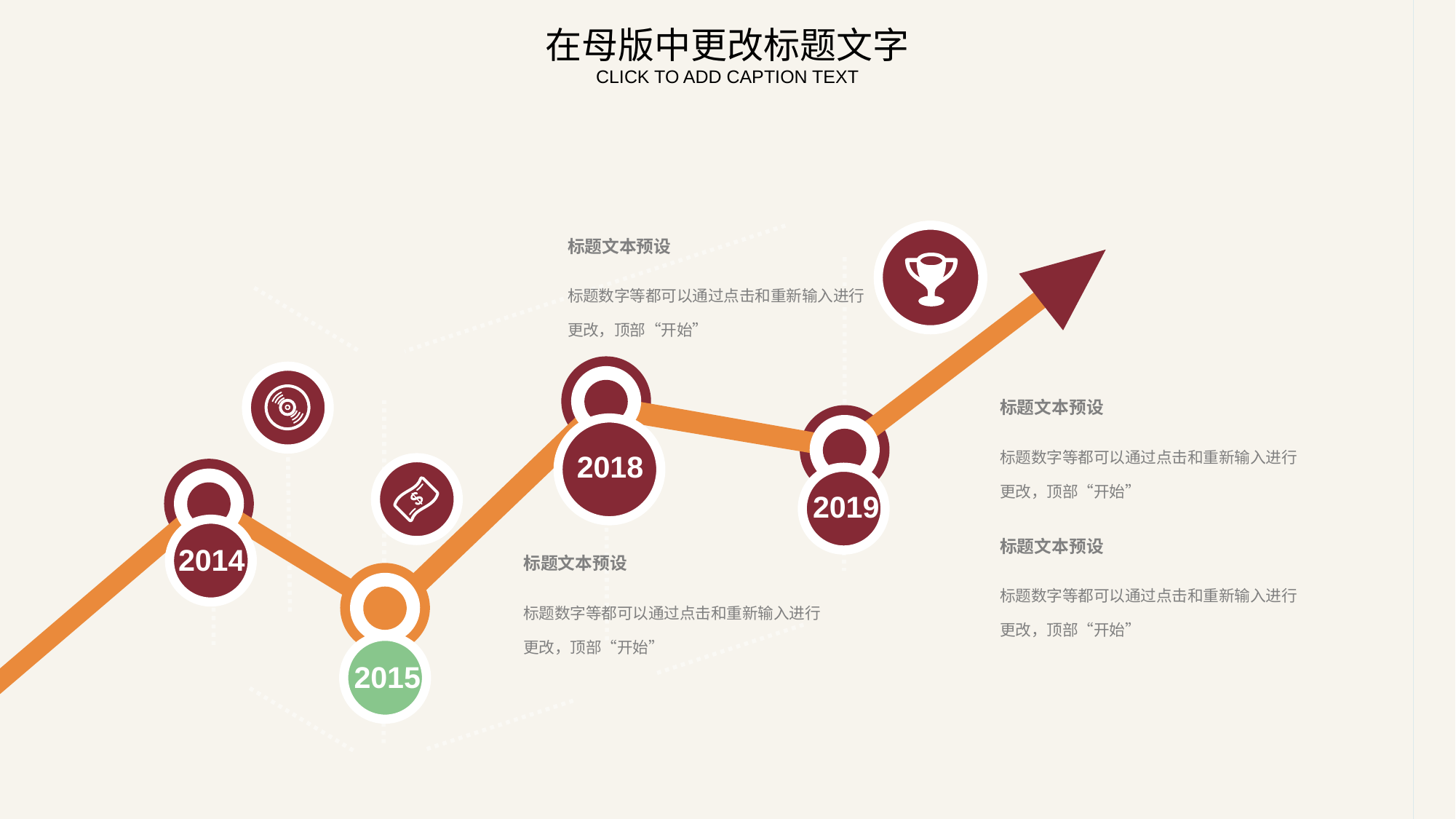

标题文本预设
标题数字等都可以通过点击和重新输入进行更改，顶部“开始”

标题文本预设
标题数字等都可以通过点击和重新输入进行更改，顶部“开始”

2018

2019

2014
标题文本预设
标题数字等都可以通过点击和重新输入进行更改，顶部“开始”
标题文本预设
标题数字等都可以通过点击和重新输入进行更改，顶部“开始”

2015